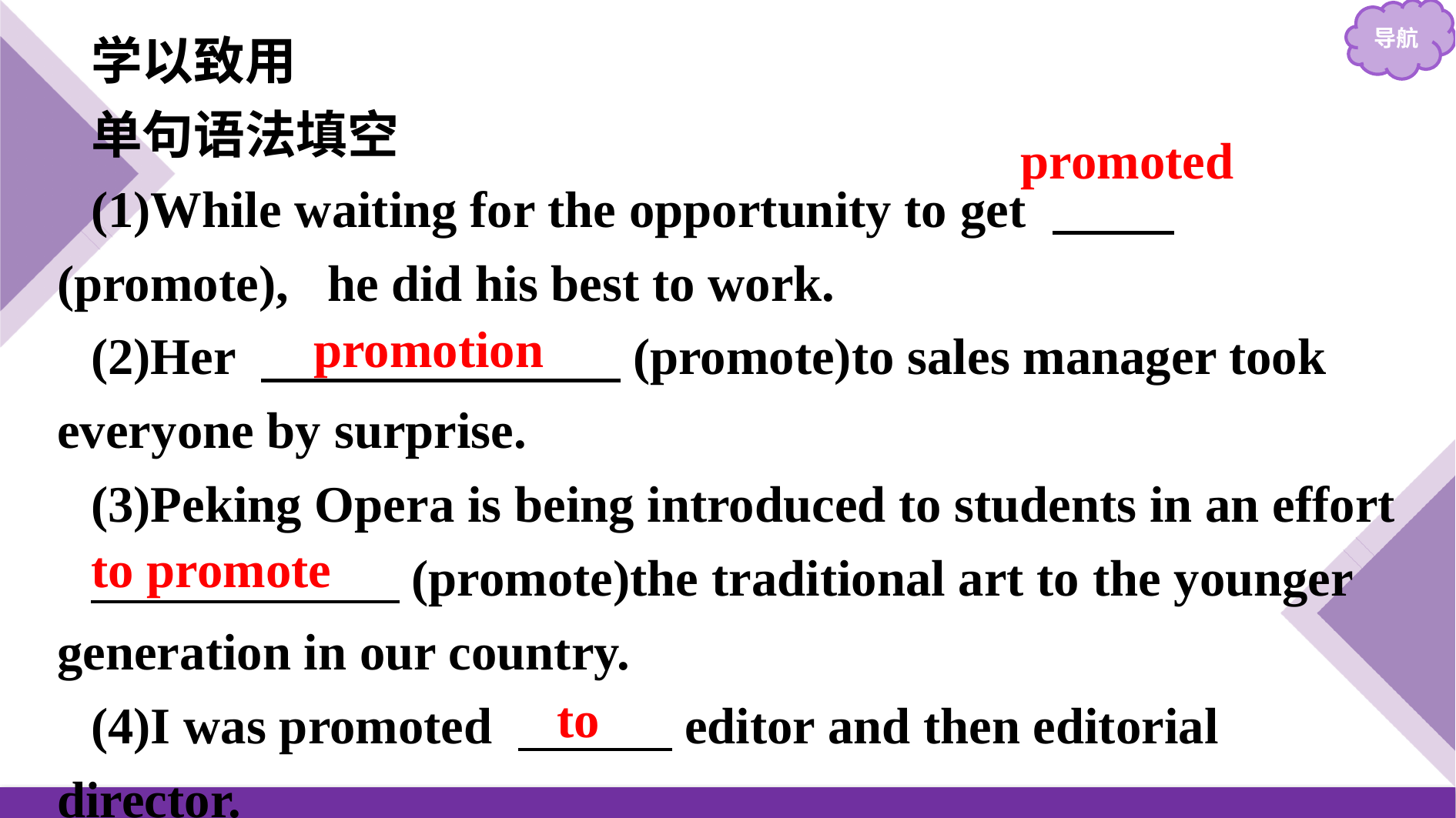

学以致用
单句语法填空
(1)While waiting for the opportunity to get 　       (promote),   he did his best to work.
(2)Her 　　　　　　　(promote)to sales manager took everyone by surprise.
(3)Peking Opera is being introduced to students in an effort
　　　　　　(promote)the traditional art to the younger generation in our country.
(4)I was promoted 　　　editor and then editorial director.
promoted
promotion
to promote
to